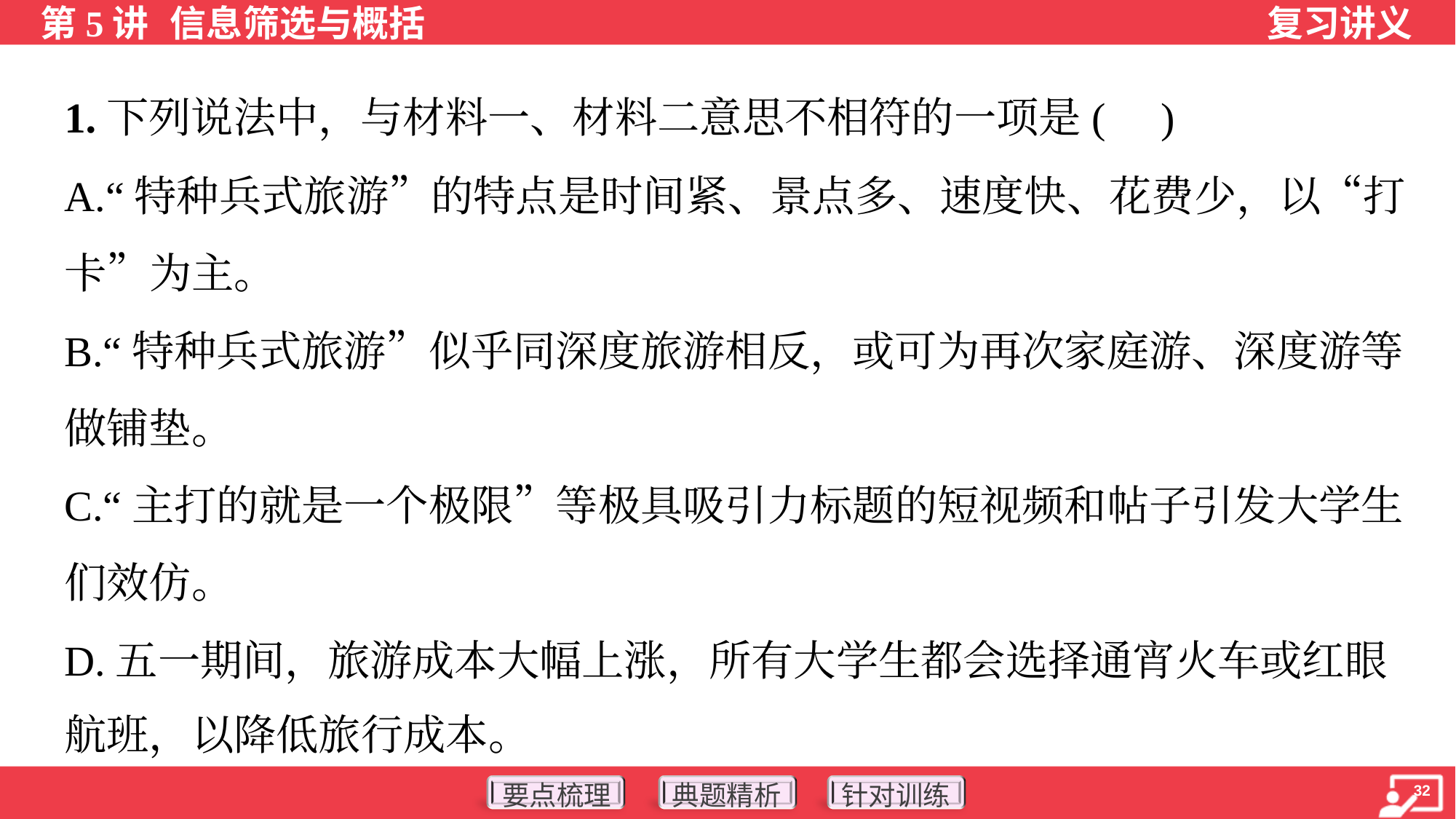

1.下列说法中，与材料一、材料二意思不相符的一项是(     )
A.“特种兵式旅游”的特点是时间紧、景点多、速度快、花费少，以“打
卡”为主。
B.“特种兵式旅游”似乎同深度旅游相反，或可为再次家庭游、深度游等
做铺垫。
C.“主打的就是一个极限”等极具吸引力标题的短视频和帖子引发大学生
们效仿。
D.五一期间，旅游成本大幅上涨，所有大学生都会选择通宵火车或红眼
航班，以降低旅行成本。